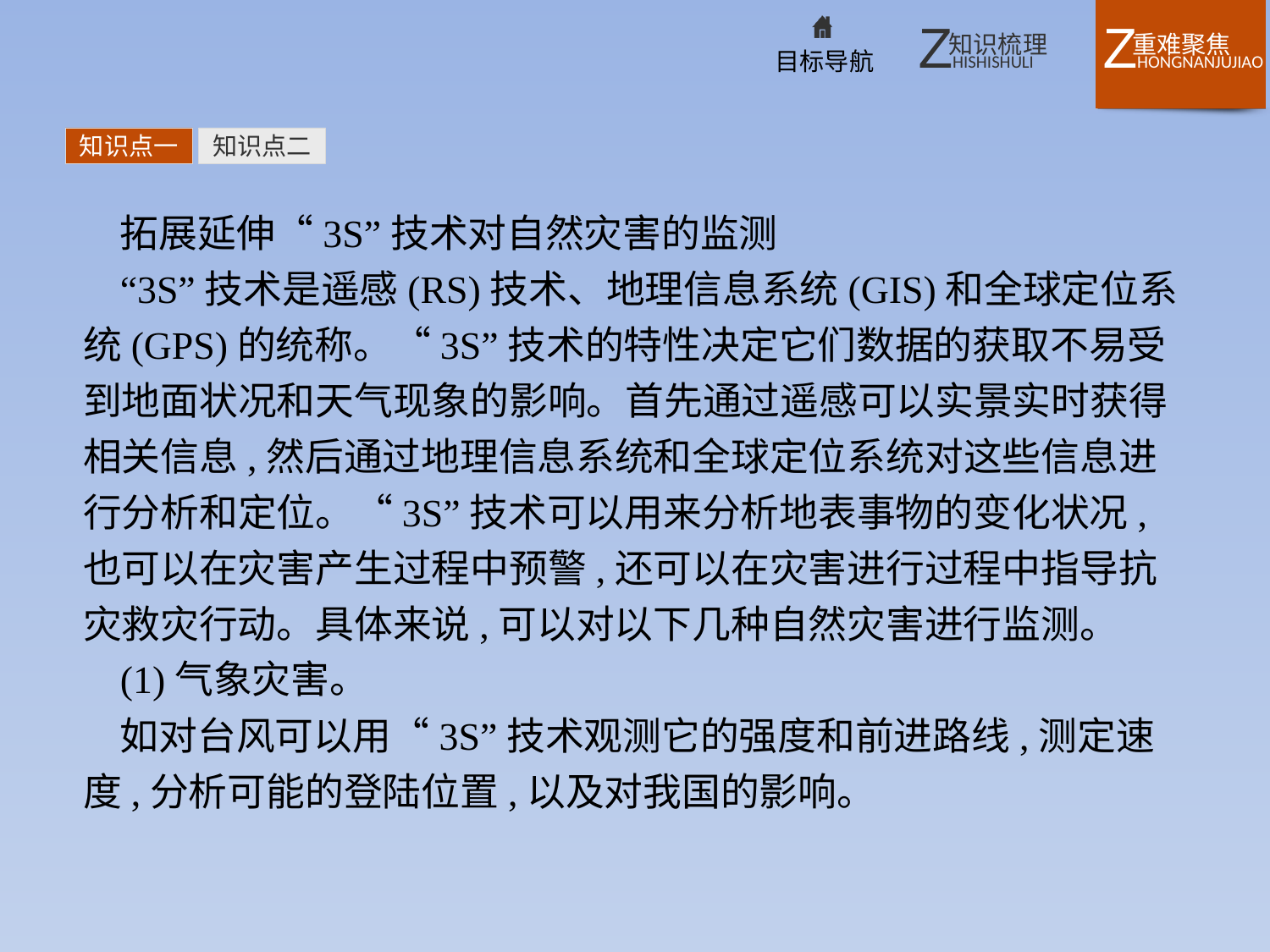

知识点一
知识点二
拓展延伸“3S”技术对自然灾害的监测
“3S”技术是遥感(RS)技术、地理信息系统(GIS)和全球定位系统(GPS)的统称。“3S”技术的特性决定它们数据的获取不易受到地面状况和天气现象的影响。首先通过遥感可以实景实时获得相关信息,然后通过地理信息系统和全球定位系统对这些信息进行分析和定位。“3S”技术可以用来分析地表事物的变化状况,也可以在灾害产生过程中预警,还可以在灾害进行过程中指导抗灾救灾行动。具体来说,可以对以下几种自然灾害进行监测。
(1)气象灾害。
如对台风可以用“3S”技术观测它的强度和前进路线,测定速度,分析可能的登陆位置,以及对我国的影响。